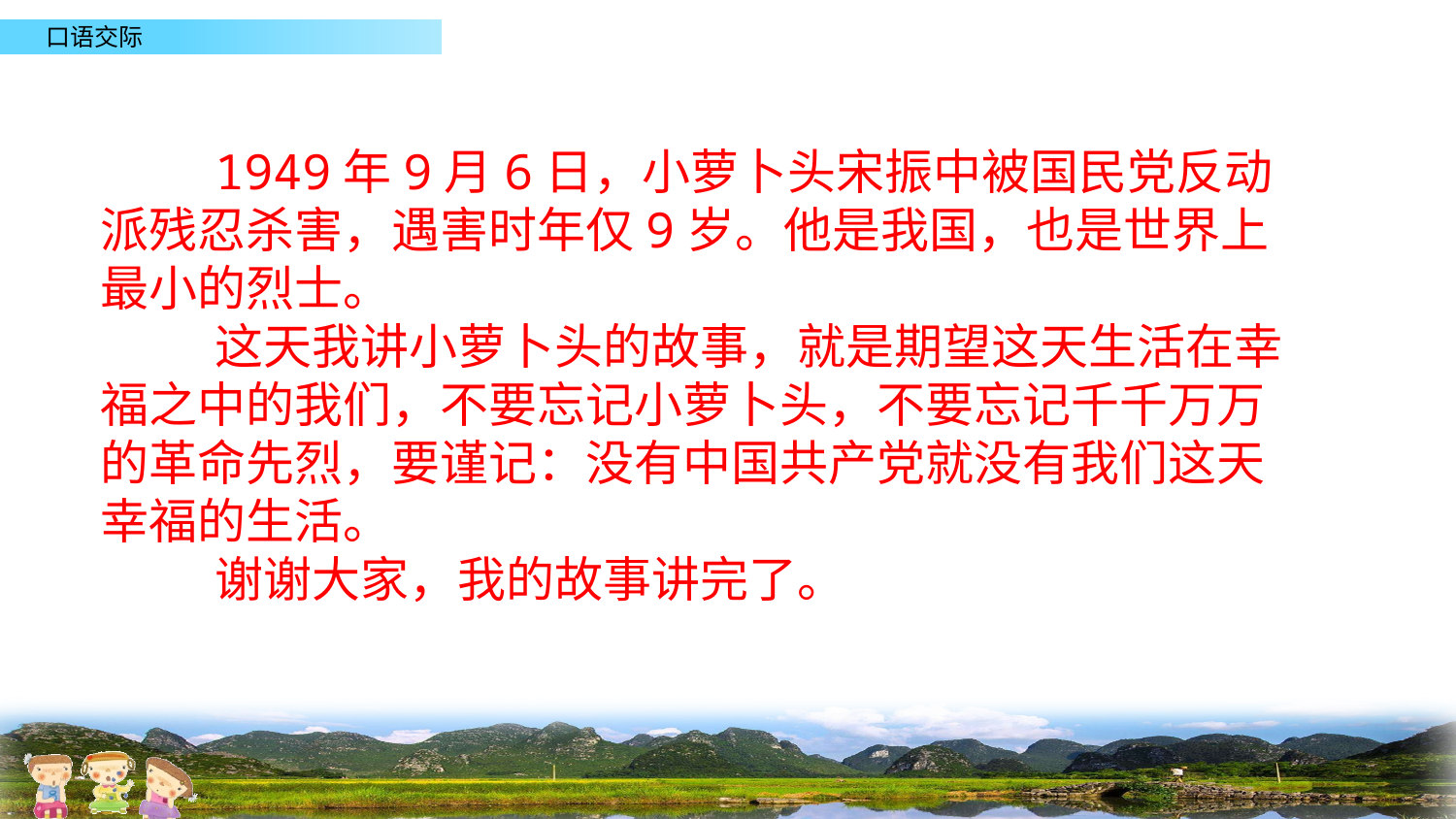

1949年9月6日，小萝卜头宋振中被国民党反动派残忍杀害，遇害时年仅9岁。他是我国，也是世界上最小的烈士。
这天我讲小萝卜头的故事，就是期望这天生活在幸福之中的我们，不要忘记小萝卜头，不要忘记千千万万的革命先烈，要谨记：没有中国共产党就没有我们这天幸福的生活。
谢谢大家，我的故事讲完了。